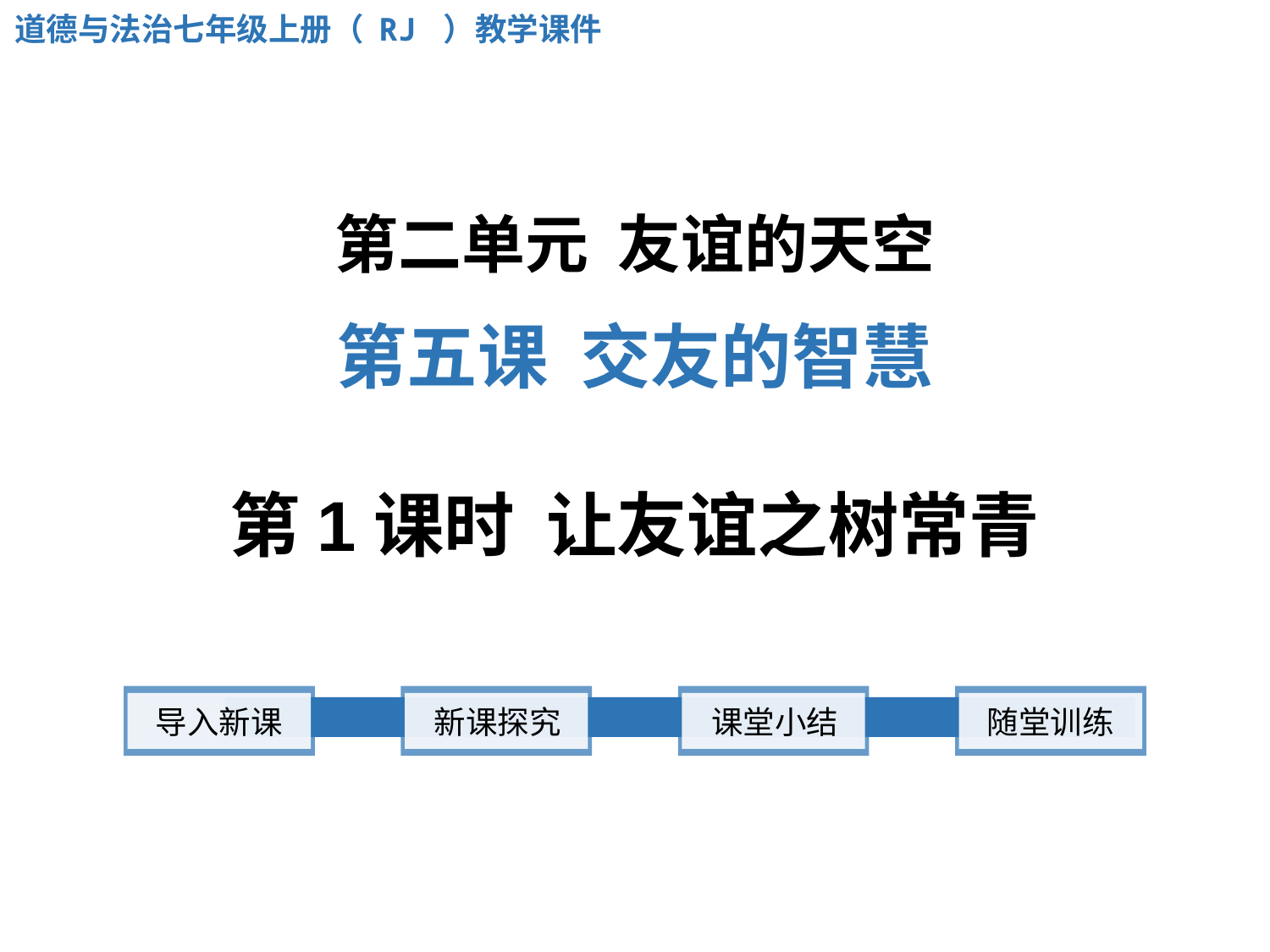

道德与法治七年级上册（ RJ ）教学课件
第二单元  友谊的天空
第五课  交友的智慧

第1课时  让友谊之树常青

导入新课

新课探究

课堂小结

随堂训练